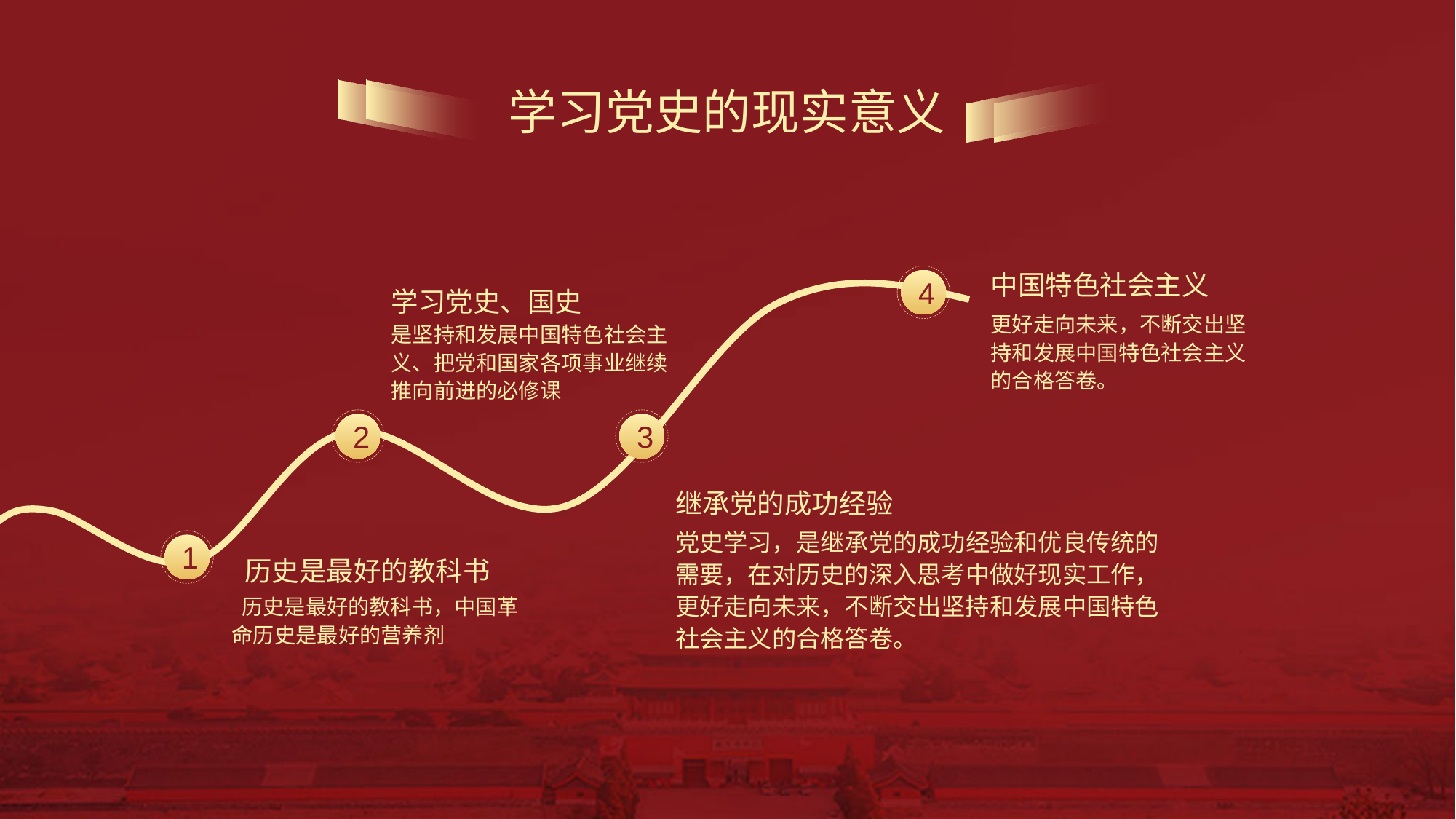

学习党史的现实意义

中国特色社会主义

4
学习党史、国史

更好走向未来，不断交出坚持和发展中国特色社会主义的合格答卷。
是坚持和发展中国特色社会主义、把党和国家各项事业继续推向前进的必修课

2
3
继承党的成功经验
党史学习，是继承党的成功经验和优良传统的需要，在对历史的深入思考中做好现实工作，更好走向未来，不断交出坚持和发展中国特色社会主义的合格答卷。

1
 历史是最好的教科书
 历史是最好的教科书，中国革命历史是最好的营养剂